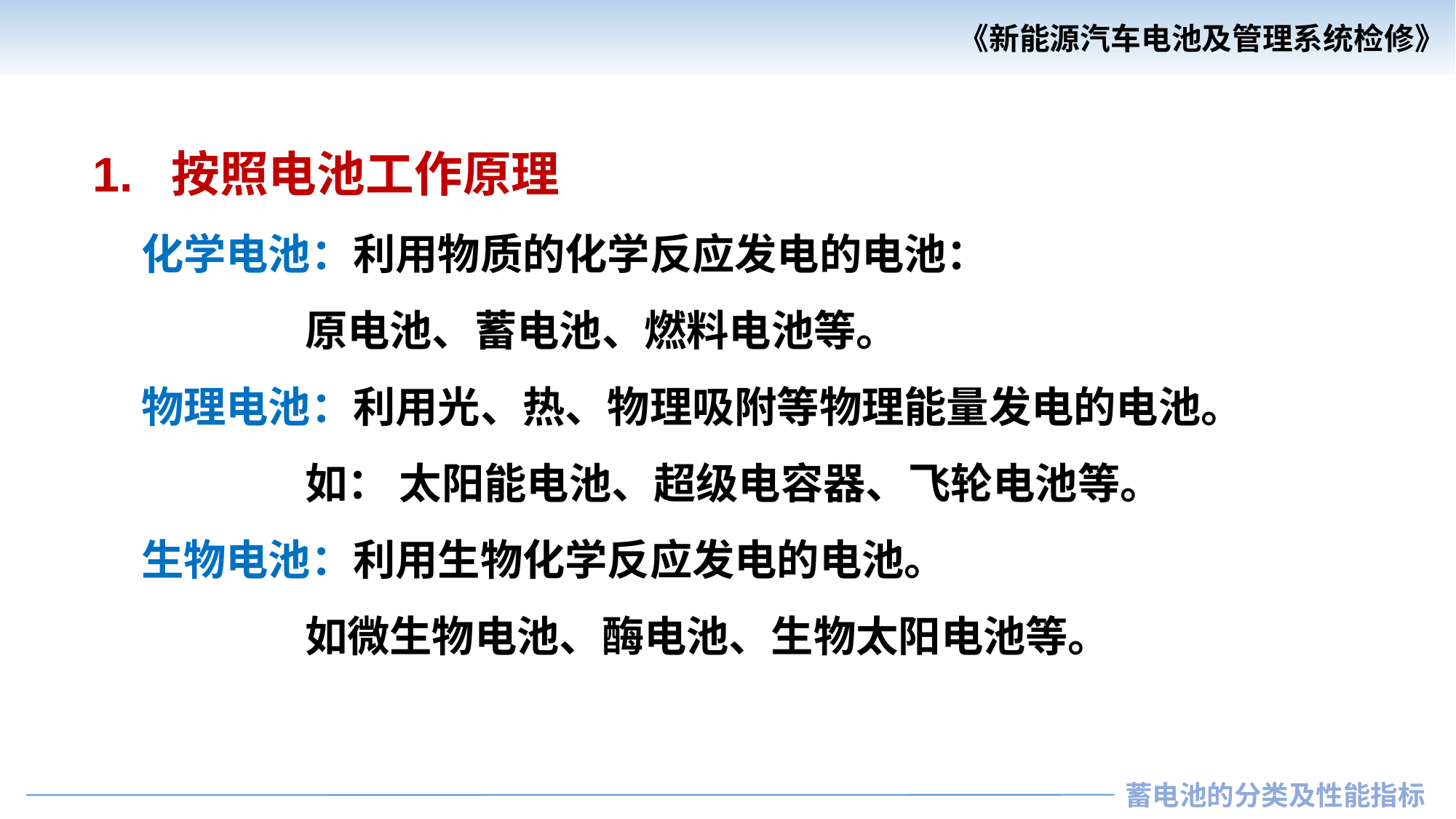

1.  按照电池工作原理
    化学电池：利用物质的化学反应发电的电池：
                     原电池、蓄电池、燃料电池等。
    物理电池：利用光、热、物理吸附等物理能量发电的电池。
                     如： 太阳能电池、超级电容器、飞轮电池等。
    生物电池：利用生物化学反应发电的电池。
                     如微生物电池、酶电池、生物太阳电池等。